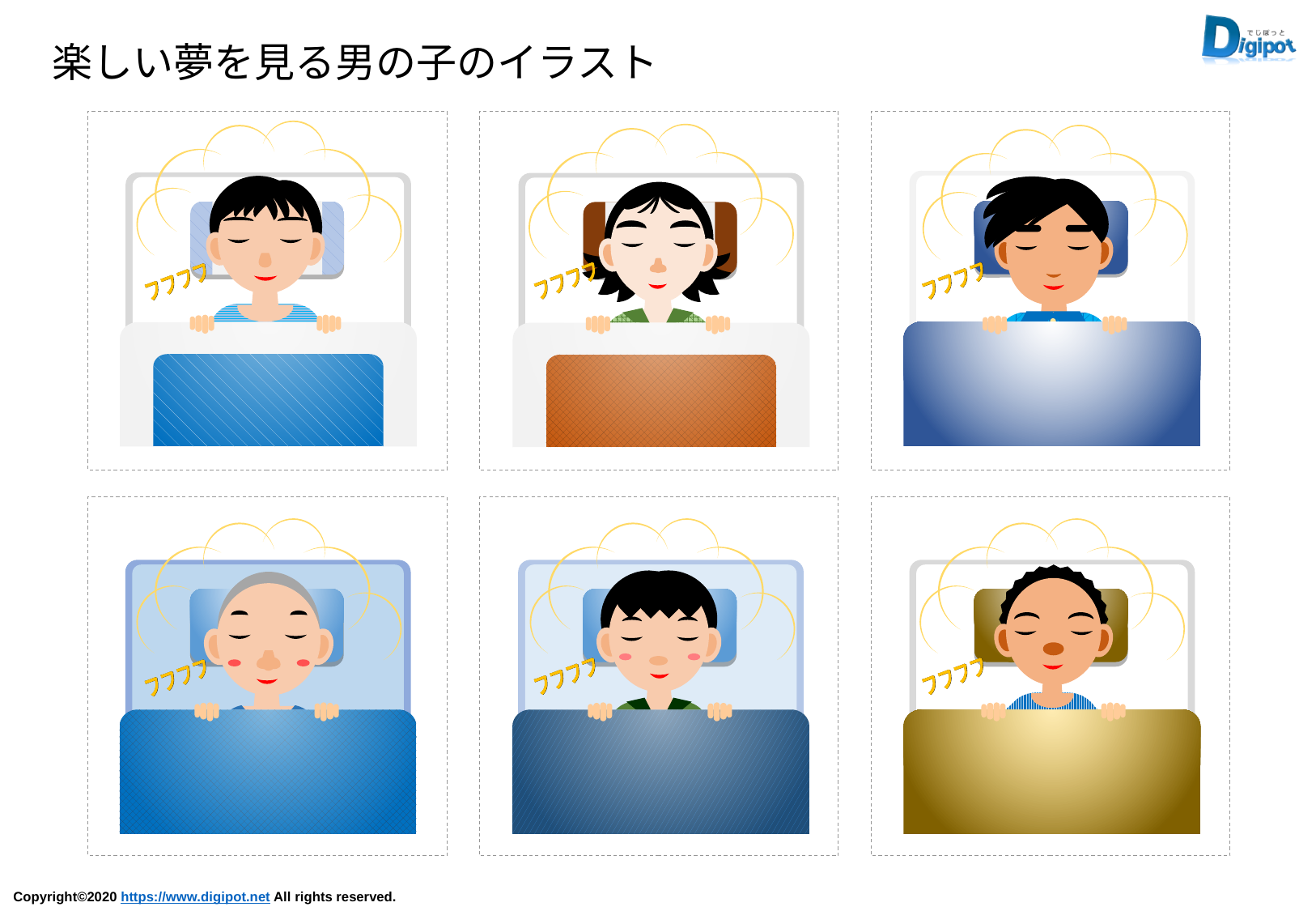

楽しい夢を見る男の子のイラスト

フフフフ
フフフフ

フフフフ
フフフフ

フフフフ
フフフフ

フフフフ
フフフフ

フフフフ
フフフフ

フフフフ
フフフフ